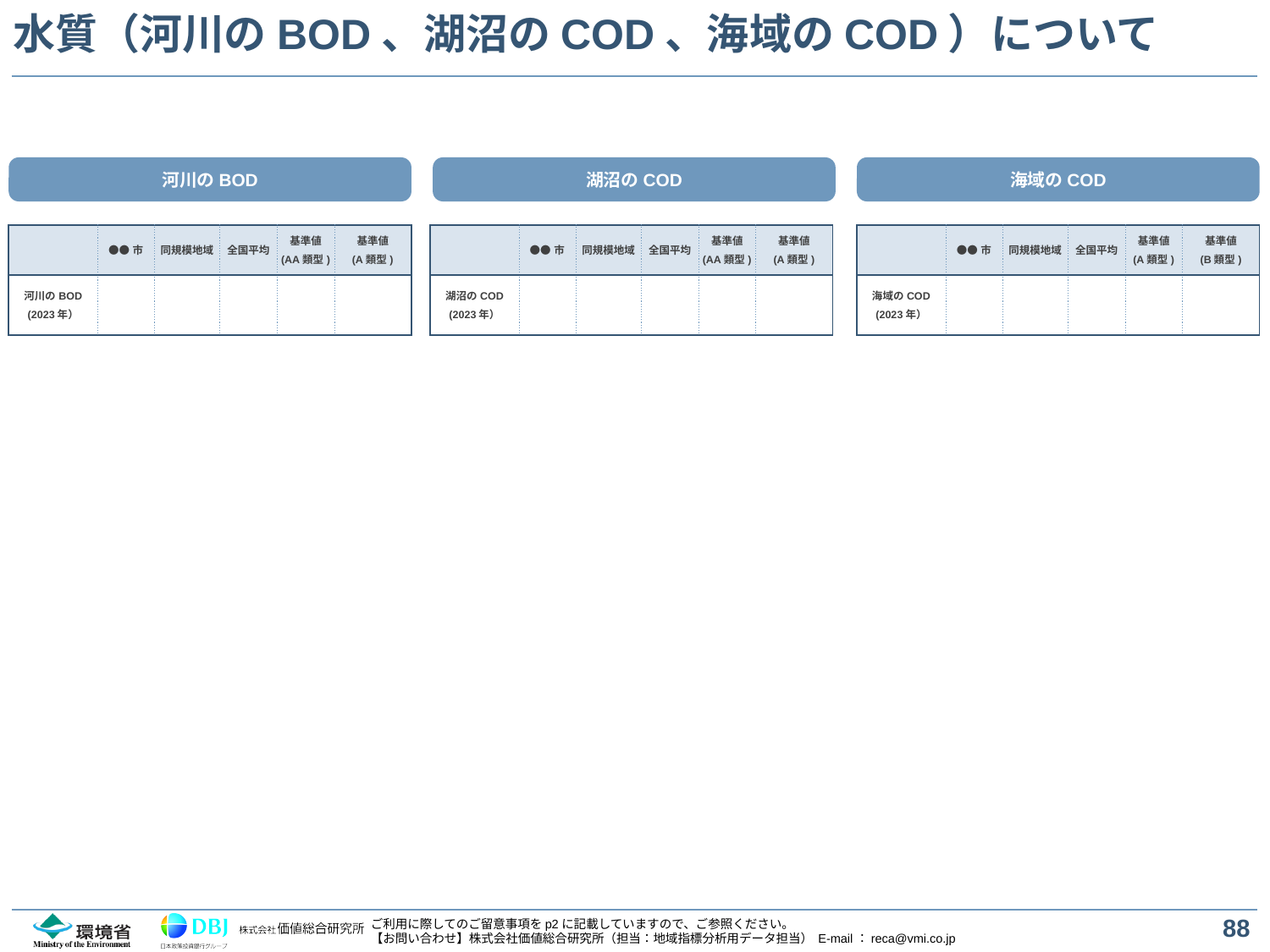

# 水質（河川のBOD、湖沼のCOD、海域のCOD）について
河川のBOD
湖沼のCOD
海域のCOD
|  | ●●市 | 同規模地域 | 全国平均 | 基準値 (AA類型) | 基準値 (A類型) |
| --- | --- | --- | --- | --- | --- |
| 河川のBOD (2023年） |  |  |  |  |  |
|  | ●●市 | 同規模地域 | 全国平均 | 基準値 (AA類型) | 基準値 (A類型) |
| --- | --- | --- | --- | --- | --- |
| 湖沼のCOD (2023年） |  |  |  |  |  |
|  | ●●市 | 同規模地域 | 全国平均 | 基準値 (A類型) | 基準値 (B類型) |
| --- | --- | --- | --- | --- | --- |
| 海域のCOD (2023年） |  |  |  |  |  |
88